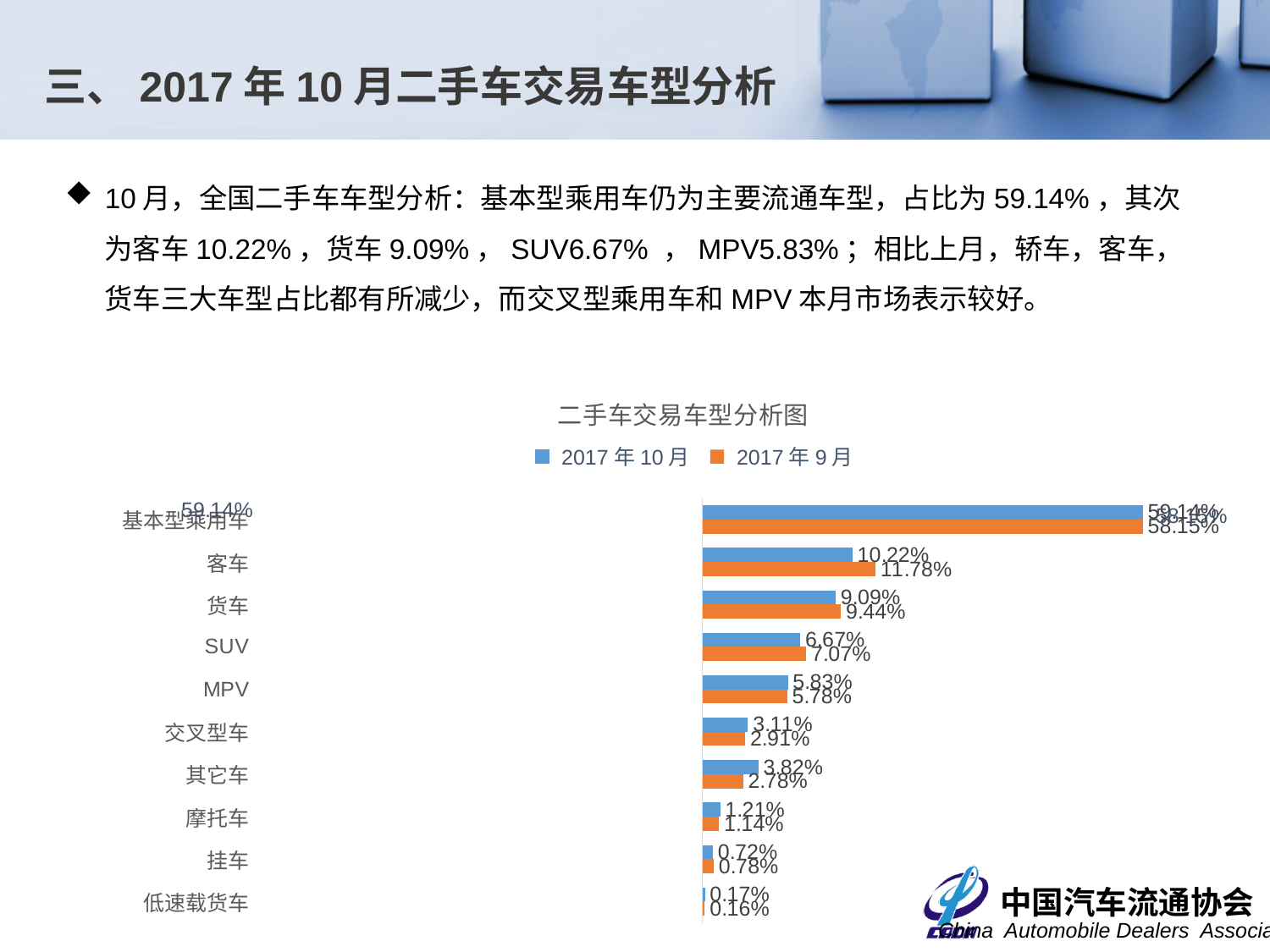

三、2017年10月二手车交易车型分析
10月，全国二手车车型分析：基本型乘用车仍为主要流通车型，占比为59.14%，其次为客车10.22%，货车9.09%，SUV6.67% ，MPV5.83%；相比上月，轿车，客车，货车三大车型占比都有所减少，而交叉型乘用车和MPV本月市场表示较好。

### Chart: 二手车交易车型分析图

| Category | 2017年9月 | 2017年10月 |
|---|---|---|
| 低速载货车 | 0.001645176810858533 | 0.0017000000000000003 |
| 挂车 | 0.007782179320620493 | 0.007200000000000002 |
| 摩托车 | 0.011354641507573562 | 0.012100000000000001 |
| 其它车 | 0.027802757725346787 | 0.0382 |
| 交叉型车 | 0.029130220035551158 | 0.031100000000000006 |
| MPV | 0.05782312614635137 | 0.0583 |
| SUV | 0.07074534178502595 | 0.0667 |
| 货车 | 0.09441963694727493 | 0.09090000000000002 |
| 客车 | 0.11784286461619084 | 0.10220000000000003 |
| 基本型乘用车 | 0.5814540551052062 | 0.5913999999999998 |
2017年10月
2017年9月